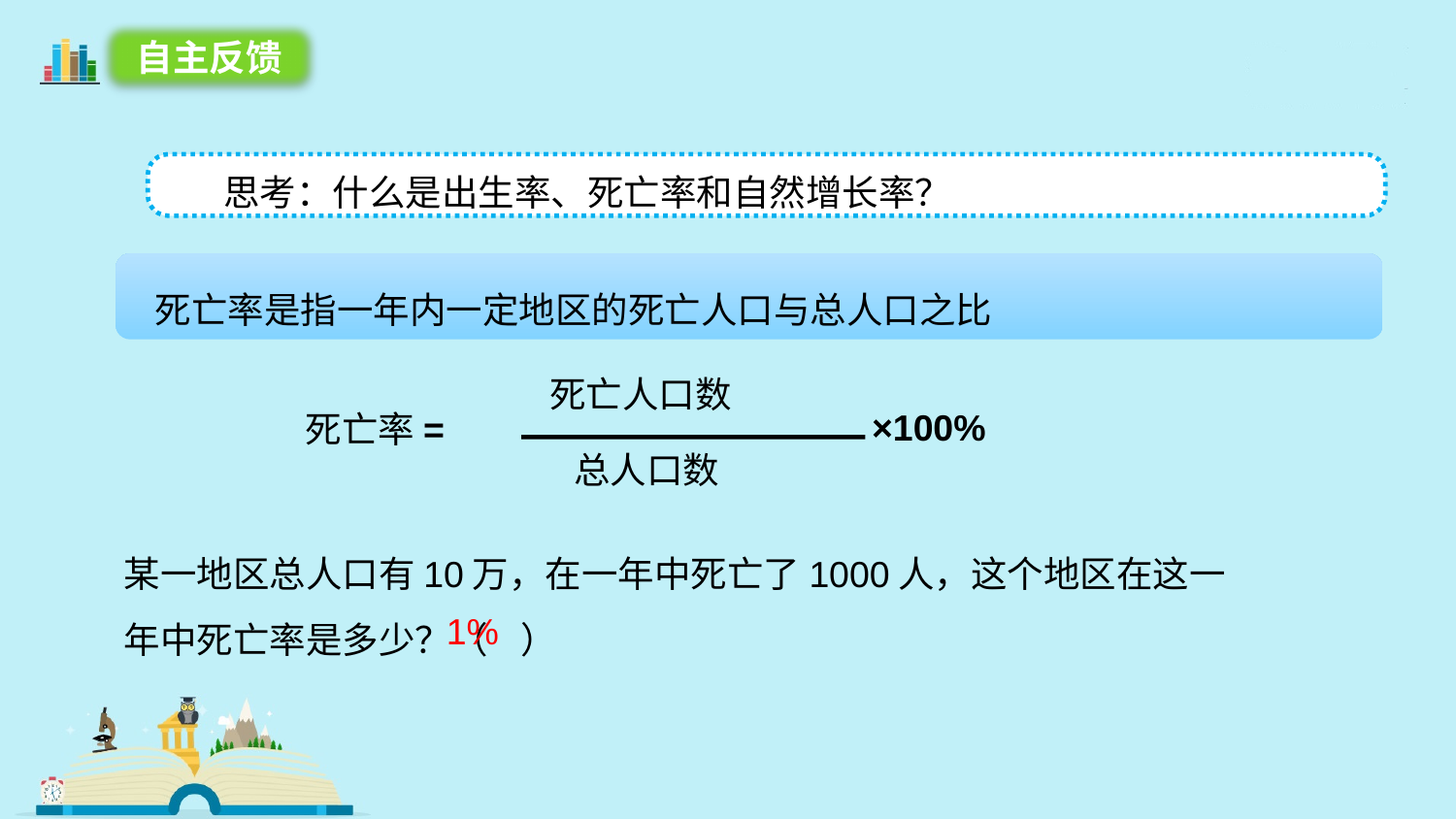

自主反馈

  思考：什么是出生率、死亡率和自然增长率？

  死亡率是指一年内一定地区的死亡人口与总人口之比
死亡人口数
×100%
死亡率=

总人口数
某一地区总人口有10万，在一年中死亡了1000人，这个地区在这一年中死亡率是多少？（    ）
1%